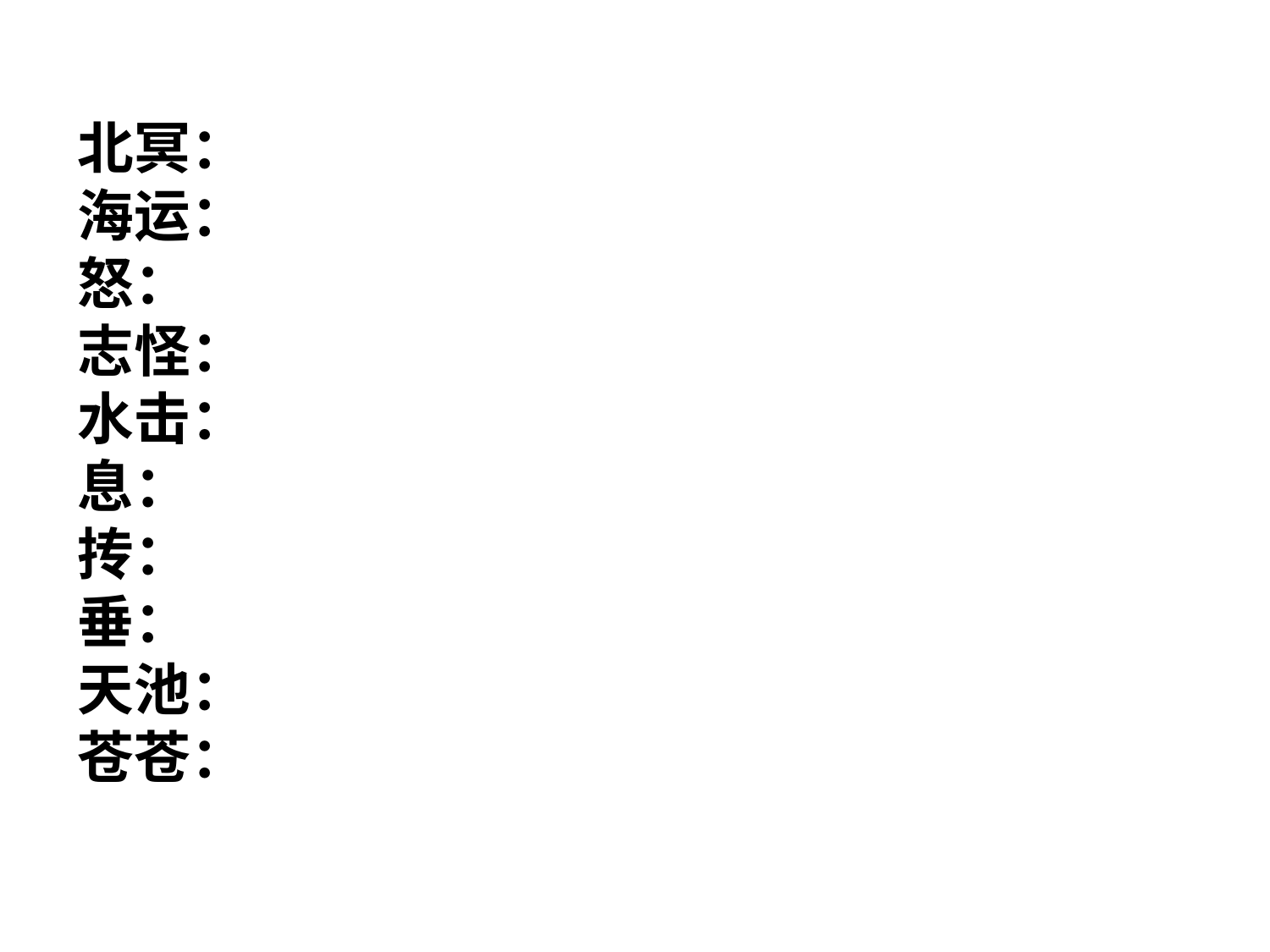

北冥：
海运：
怒：
志怪：
水击：
息：
抟：
垂：
天池：
苍苍：